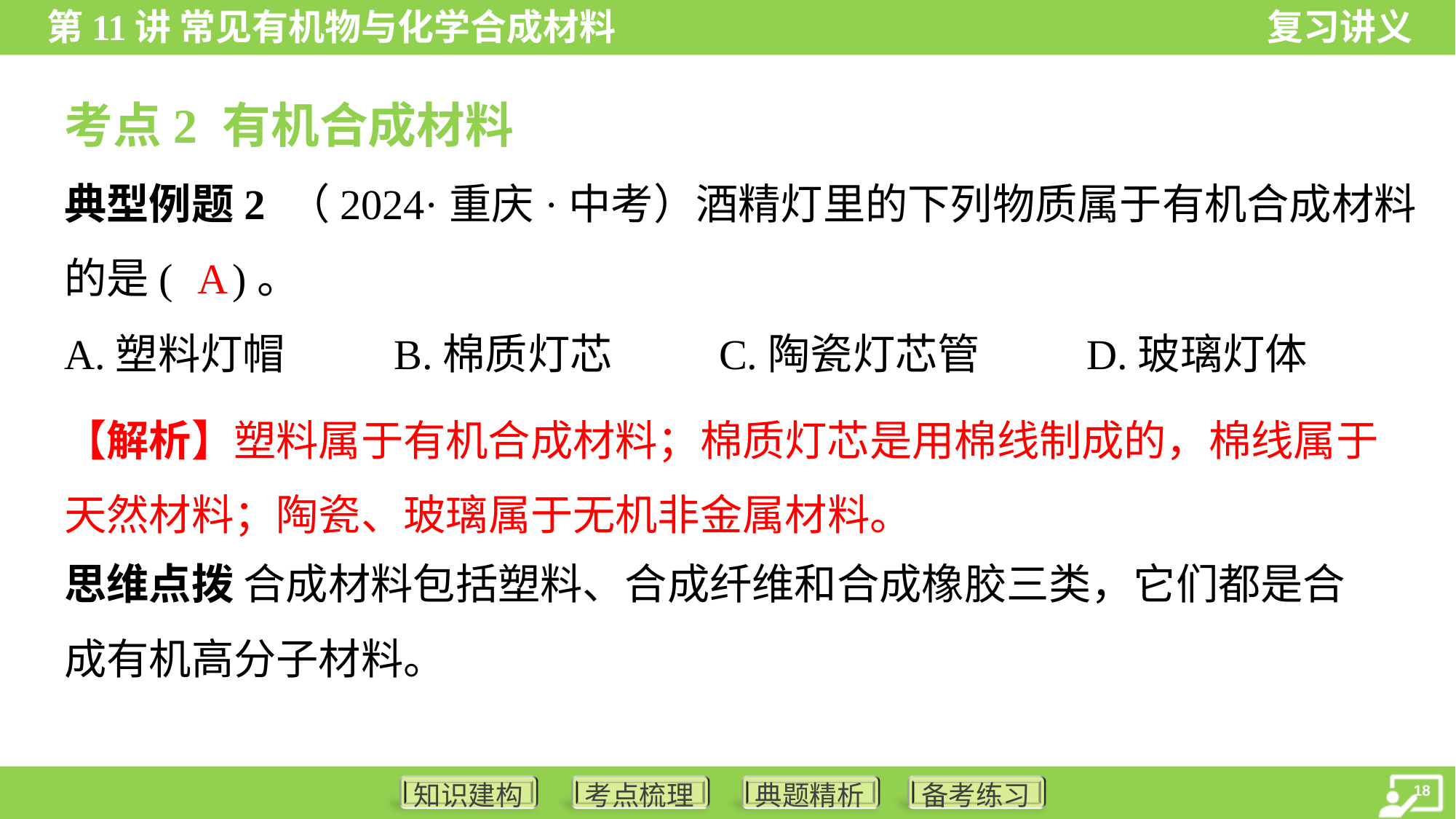

考点2 有机合成材料
典型例题2 （2024·重庆·中考）酒精灯里的下列物质属于有机合成材料
的是(     )。
A
A.塑料灯帽	B.棉质灯芯	C.陶瓷灯芯管	D.玻璃灯体
【解析】塑料属于有机合成材料；棉质灯芯是用棉线制成的，棉线属于
天然材料；陶瓷、玻璃属于无机非金属材料。
思维点拨 合成材料包括塑料、合成纤维和合成橡胶三类，它们都是合
成有机高分子材料。